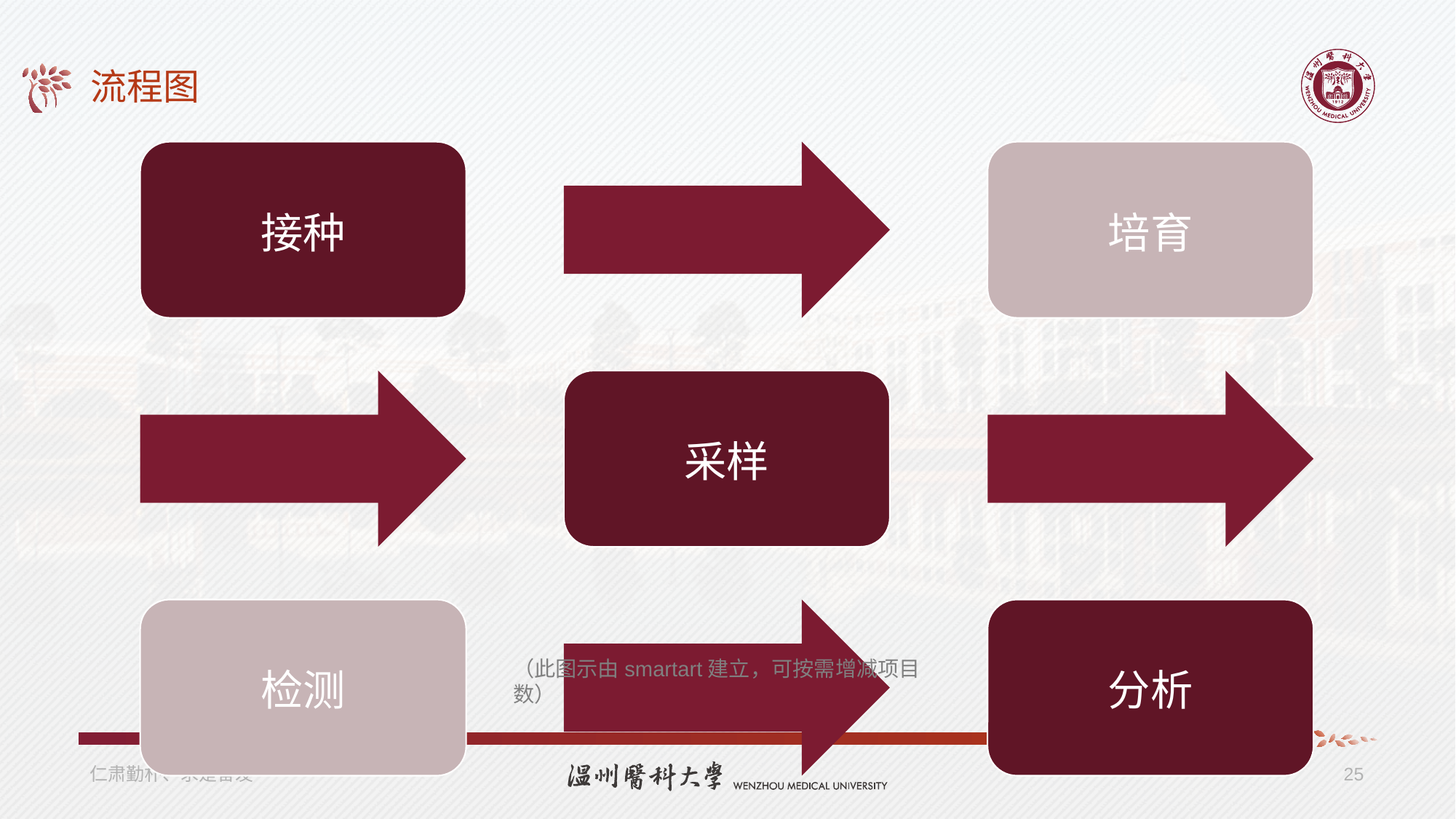

# 流程图
接种
培育
采样
检测
分析
（此图示由smartart建立，可按需增减项目数）
仁肃勤朴、求是奋发
25